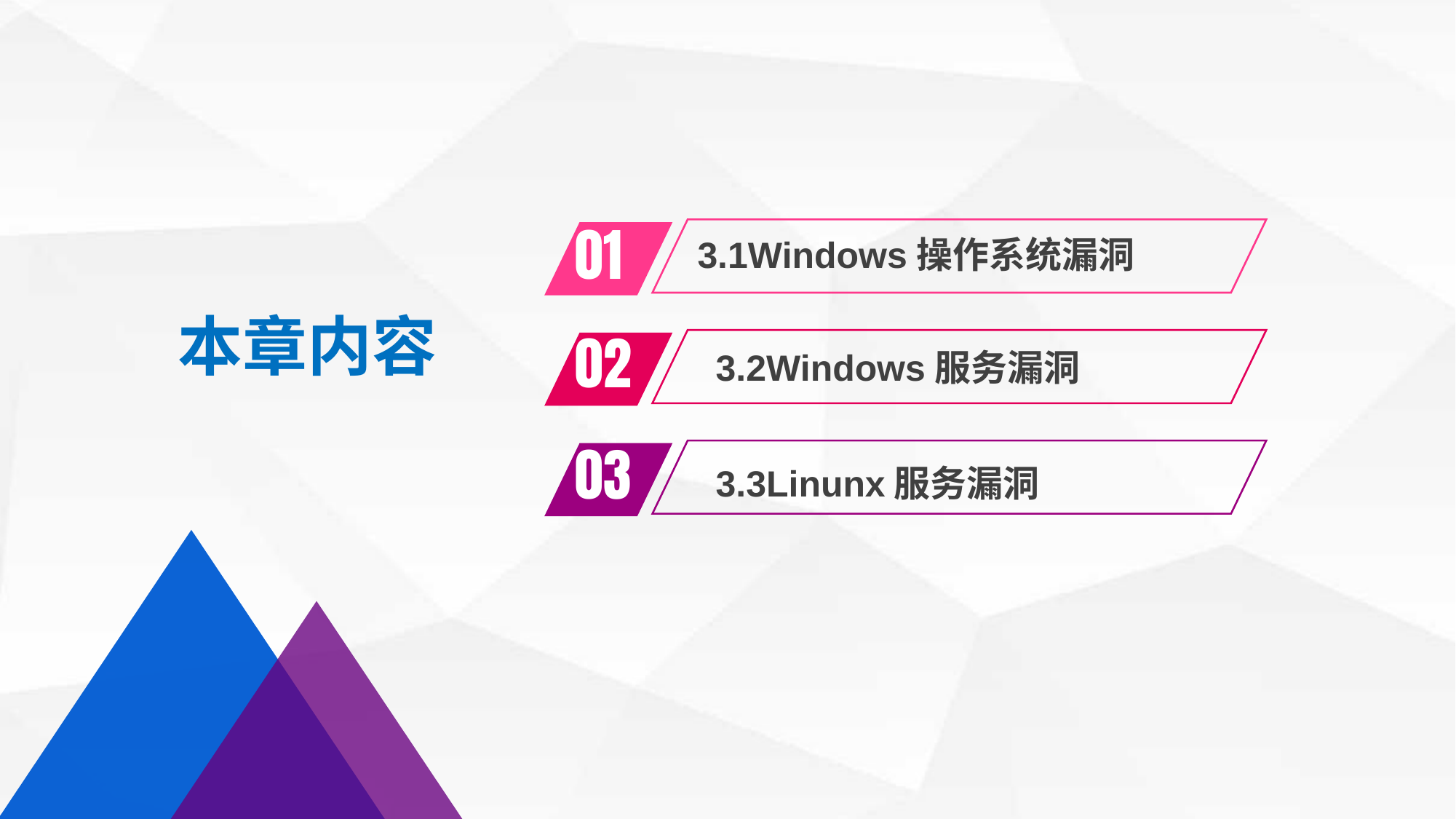

01

3.1Windows操作系统漏洞
02

3.2Windows服务漏洞
本章内容

03

3.3Linunx服务漏洞